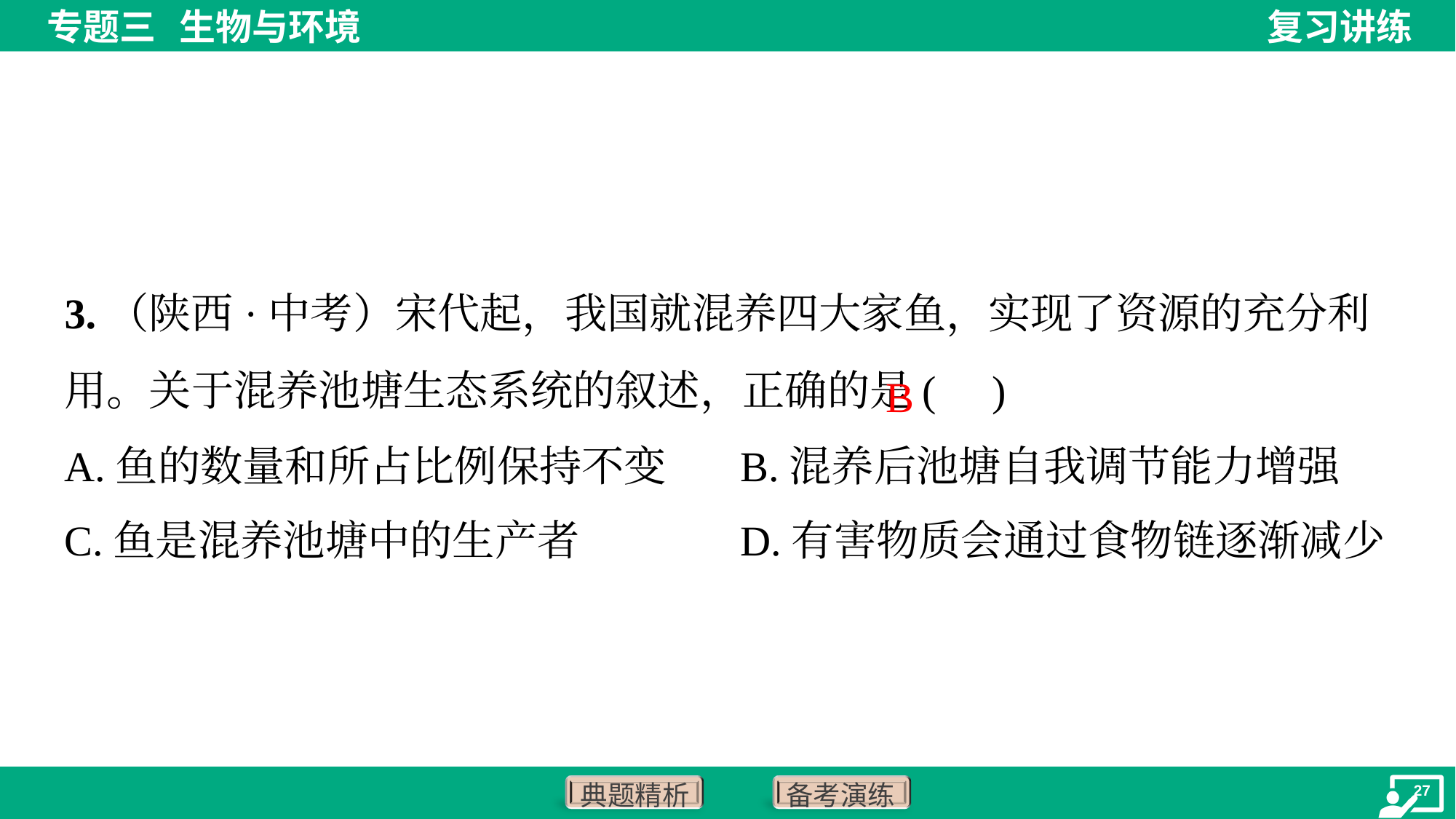

3.（陕西·中考）宋代起，我国就混养四大家鱼，实现了资源的充分利用。关于混养池塘生态系统的叙述，正确的是(     )
B
A.鱼的数量和所占比例保持不变	B.混养后池塘自我调节能力增强
C.鱼是混养池塘中的生产者	D.有害物质会通过食物链逐渐减少